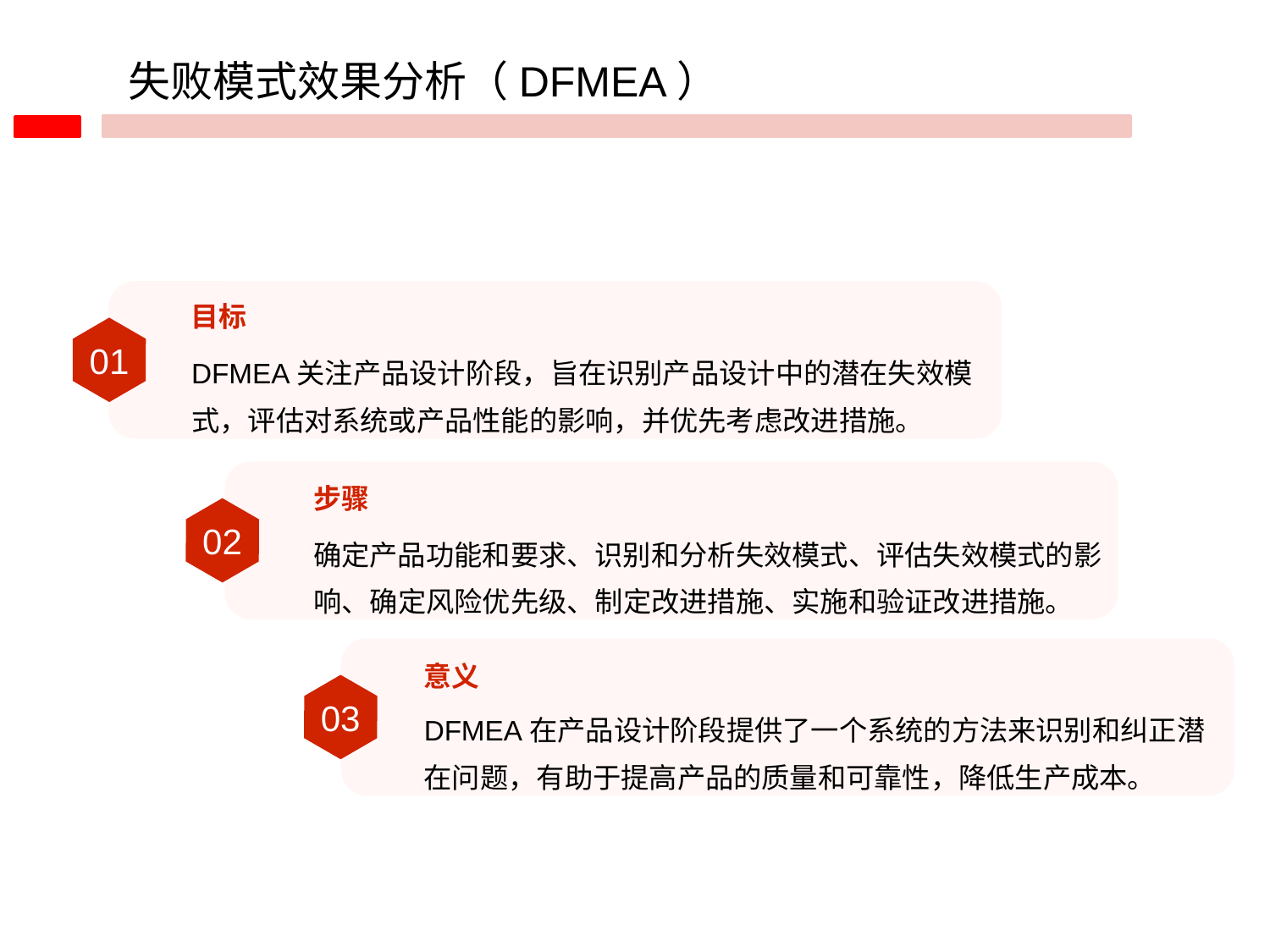

失败模式效果分析（DFMEA）

目标

01
DFMEA关注产品设计阶段，旨在识别产品设计中的潜在失效模式，评估对系统或产品性能的影响，并优先考虑改进措施。

步骤

02
确定产品功能和要求、识别和分析失效模式、评估失效模式的影响、确定风险优先级、制定改进措施、实施和验证改进措施。

意义

03
DFMEA在产品设计阶段提供了一个系统的方法来识别和纠正潜在问题，有助于提高产品的质量和可靠性，降低生产成本。